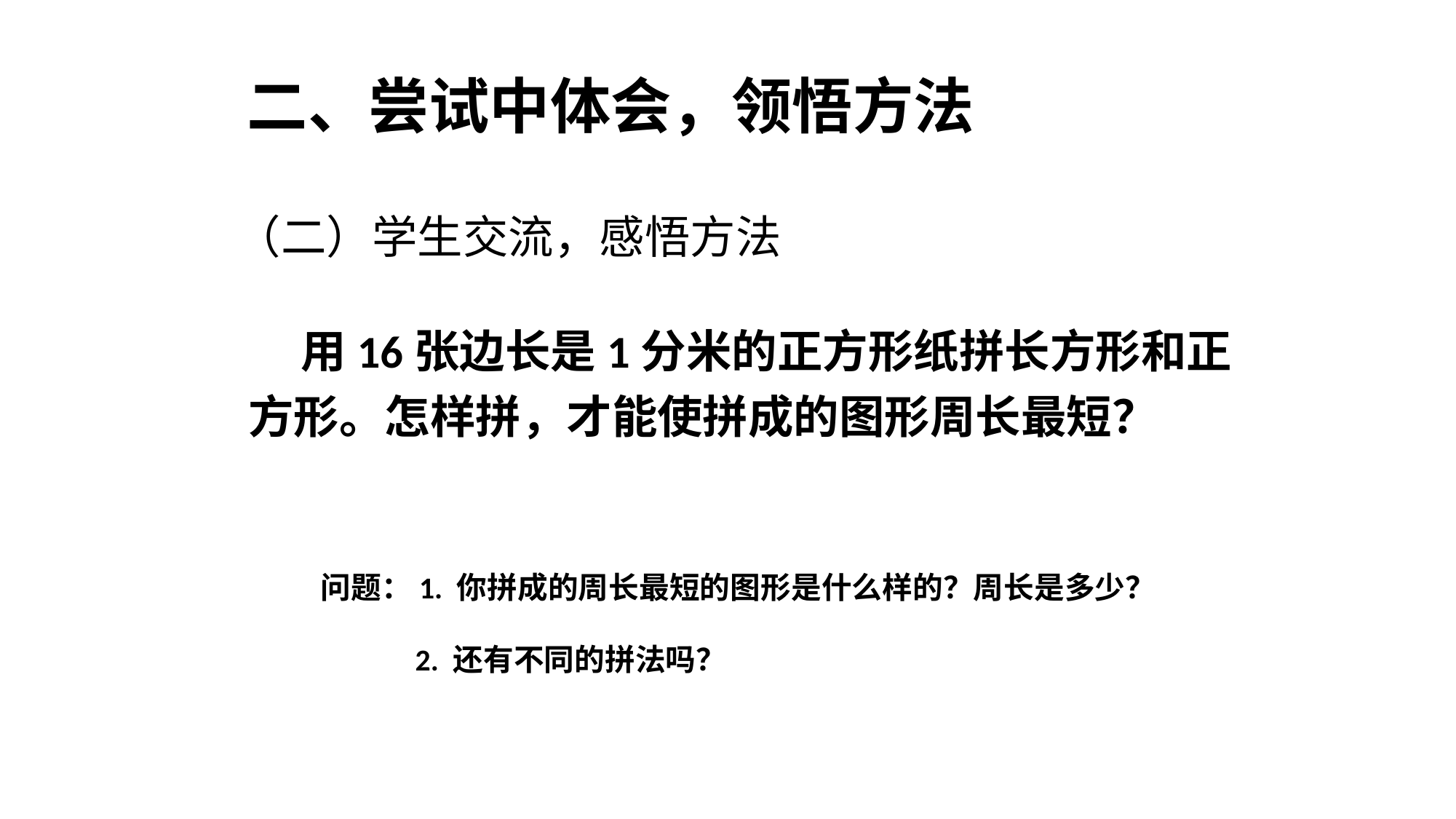

二、尝试中体会，领悟方法
（二）学生交流，感悟方法
    用16张边长是1分米的正方形纸拼长方形和正方形。怎样拼，才能使拼成的图形周长最短？
问题：1. 你拼成的周长最短的图形是什么样的？周长是多少？
2. 还有不同的拼法吗？